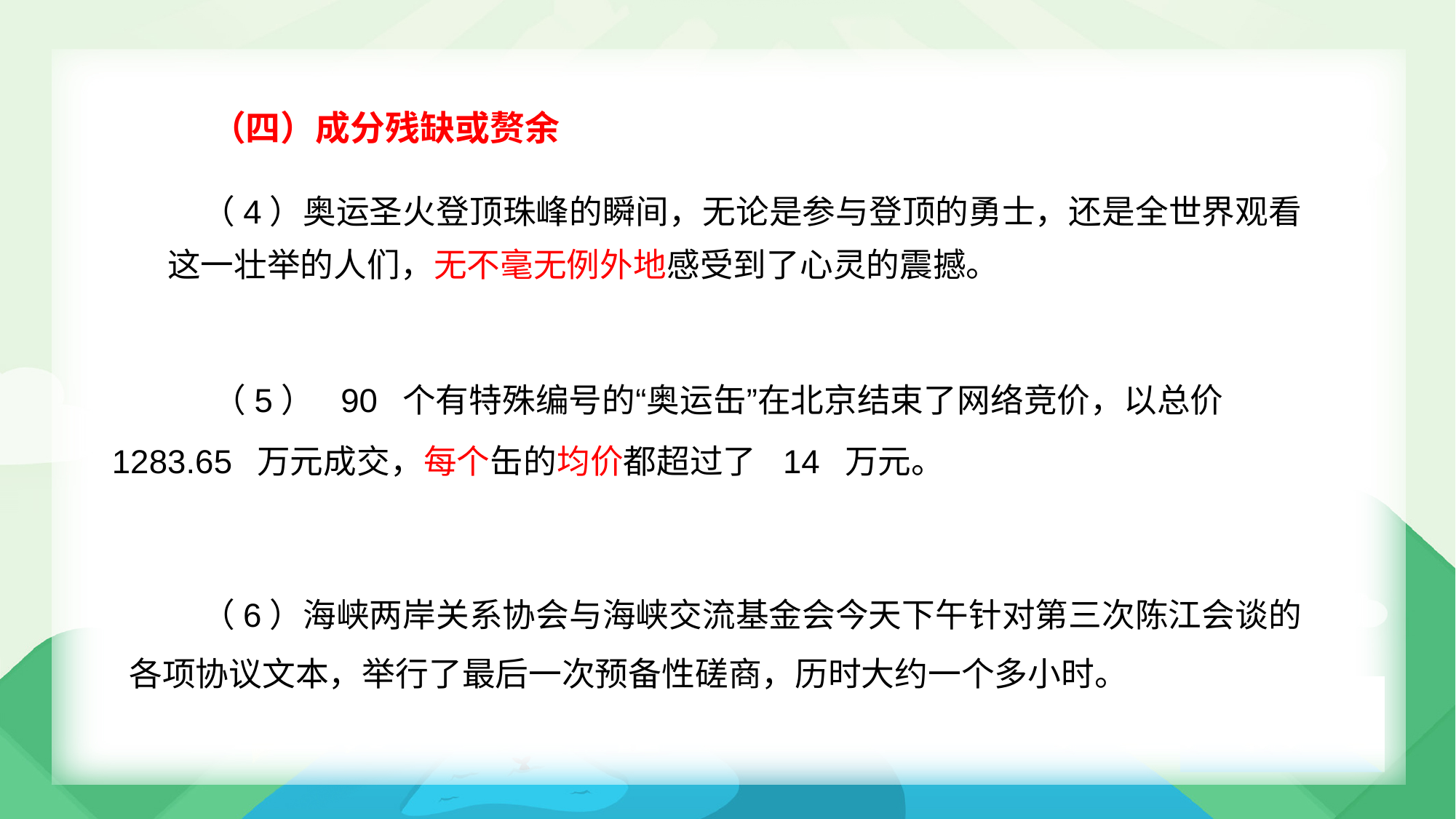

（四）成分残缺或赘余
（4）奥运圣火登顶珠峰的瞬间，无论是参与登顶的勇士，还是全世界观看
这一壮举的人们，无不毫无例外地感受到了心灵的震撼。
（5）  90  个有特殊编号的“奥运缶”在北京结束了网络竞价，以总价
1283.65  万元成交，每个缶的均价都超过了  14  万元。
	（6）海峡两岸关系协会与海峡交流基金会今天下午针对第三次陈江会谈的

各项协议文本，举行了最后一次预备性磋商，历时大约一个多小时。